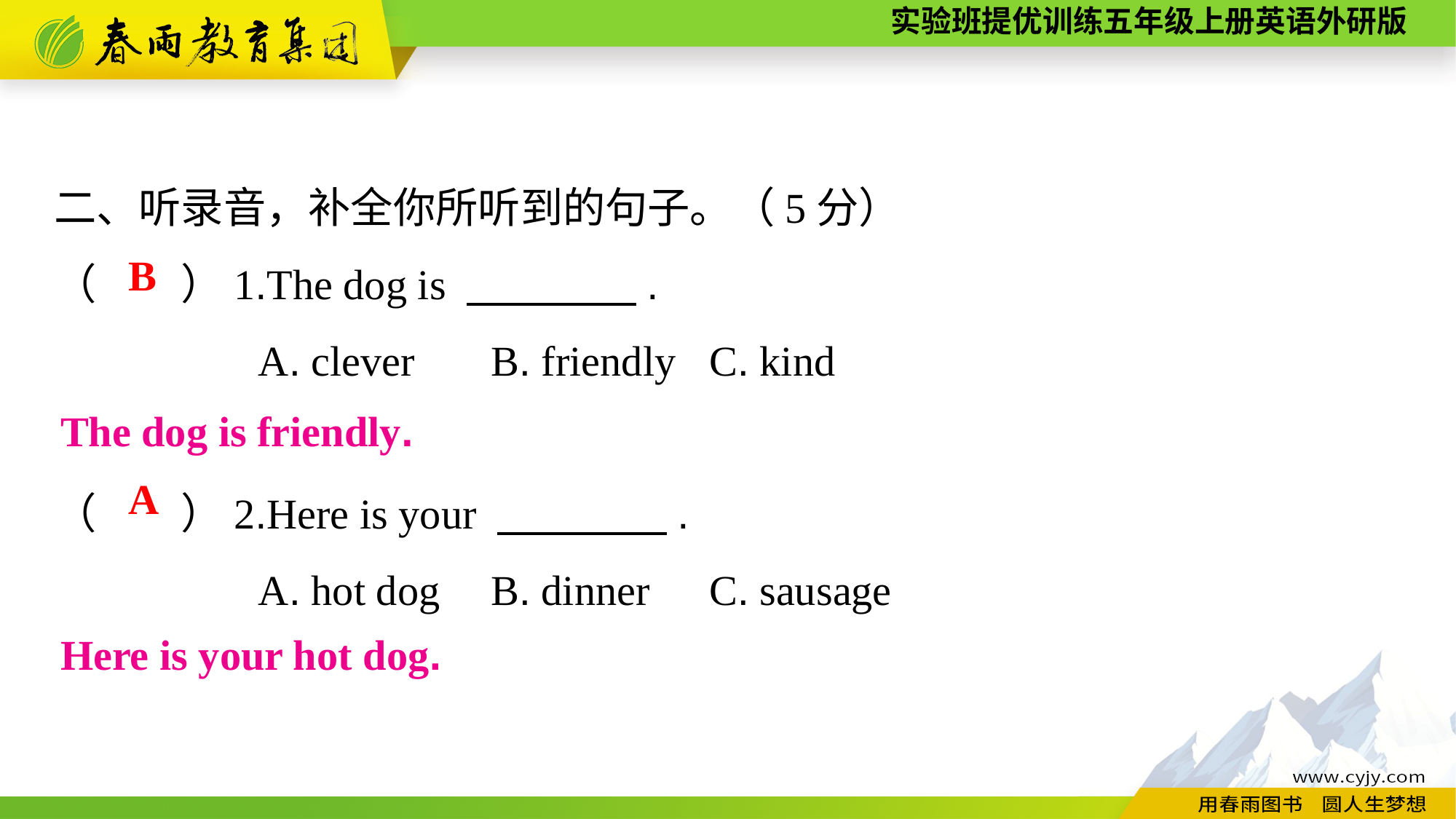

二、听录音，补全你所听到的句子。（5分）
（　　）1.The dog is 　　　　.
A. clever	B. friendly	C. kind

（　　）2.Here is your 　　　　.
A. hot dog	B. dinner	C. sausage
B
The dog is friendly.
A
Here is your hot dog.